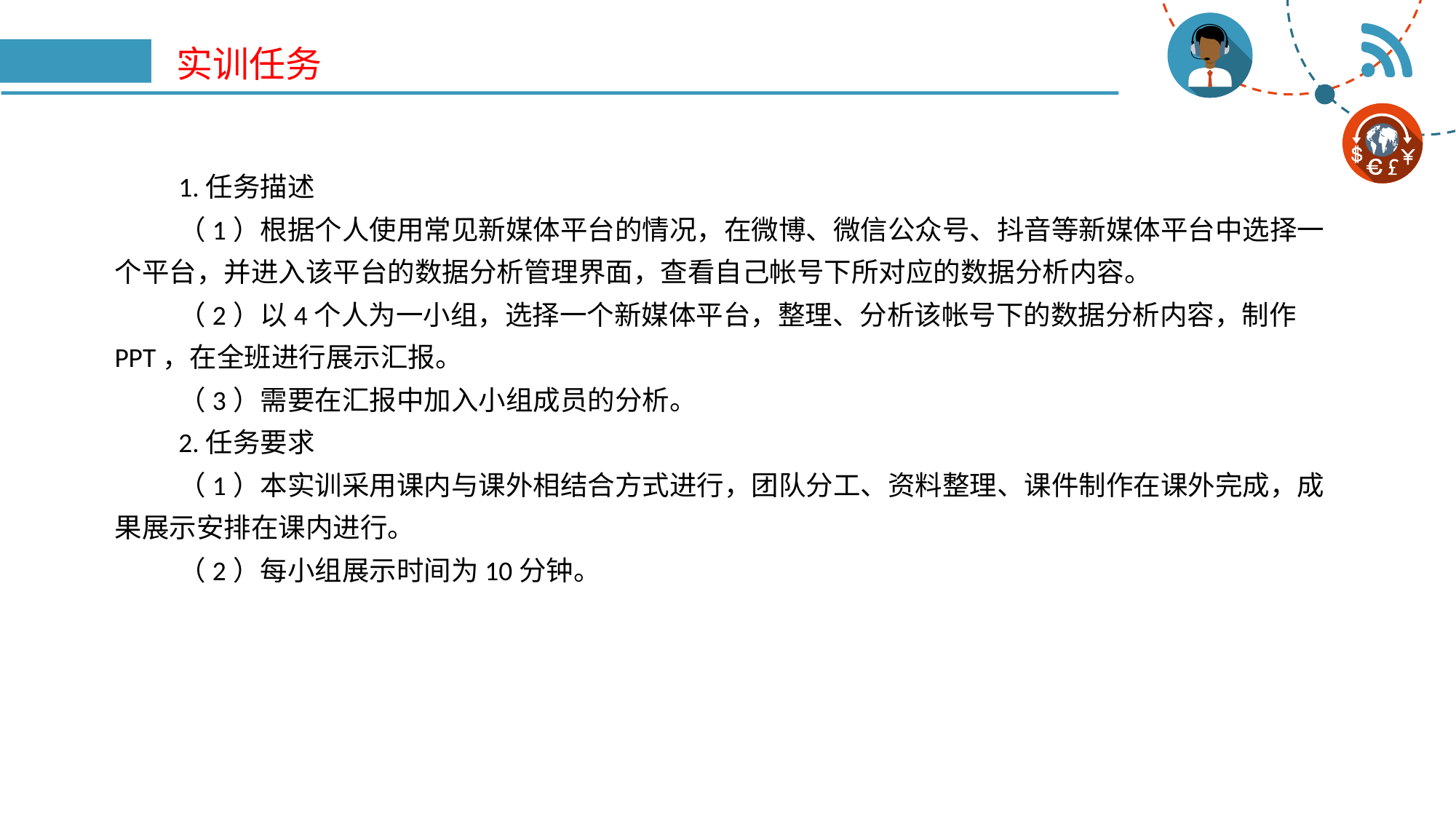

# 实训任务

1.任务描述
（1）根据个人使用常见新媒体平台的情况，在微博、微信公众号、抖音等新媒体平台中选择一个平台，并进入该平台的数据分析管理界面，查看自己帐号下所对应的数据分析内容。
（2）以4个人为一小组，选择一个新媒体平台，整理、分析该帐号下的数据分析内容，制作PPT，在全班进行展示汇报。
（3）需要在汇报中加入小组成员的分析。
2.任务要求
（1）本实训采用课内与课外相结合方式进行，团队分工、资料整理、课件制作在课外完成，成果展示安排在课内进行。
（2）每小组展示时间为10分钟。